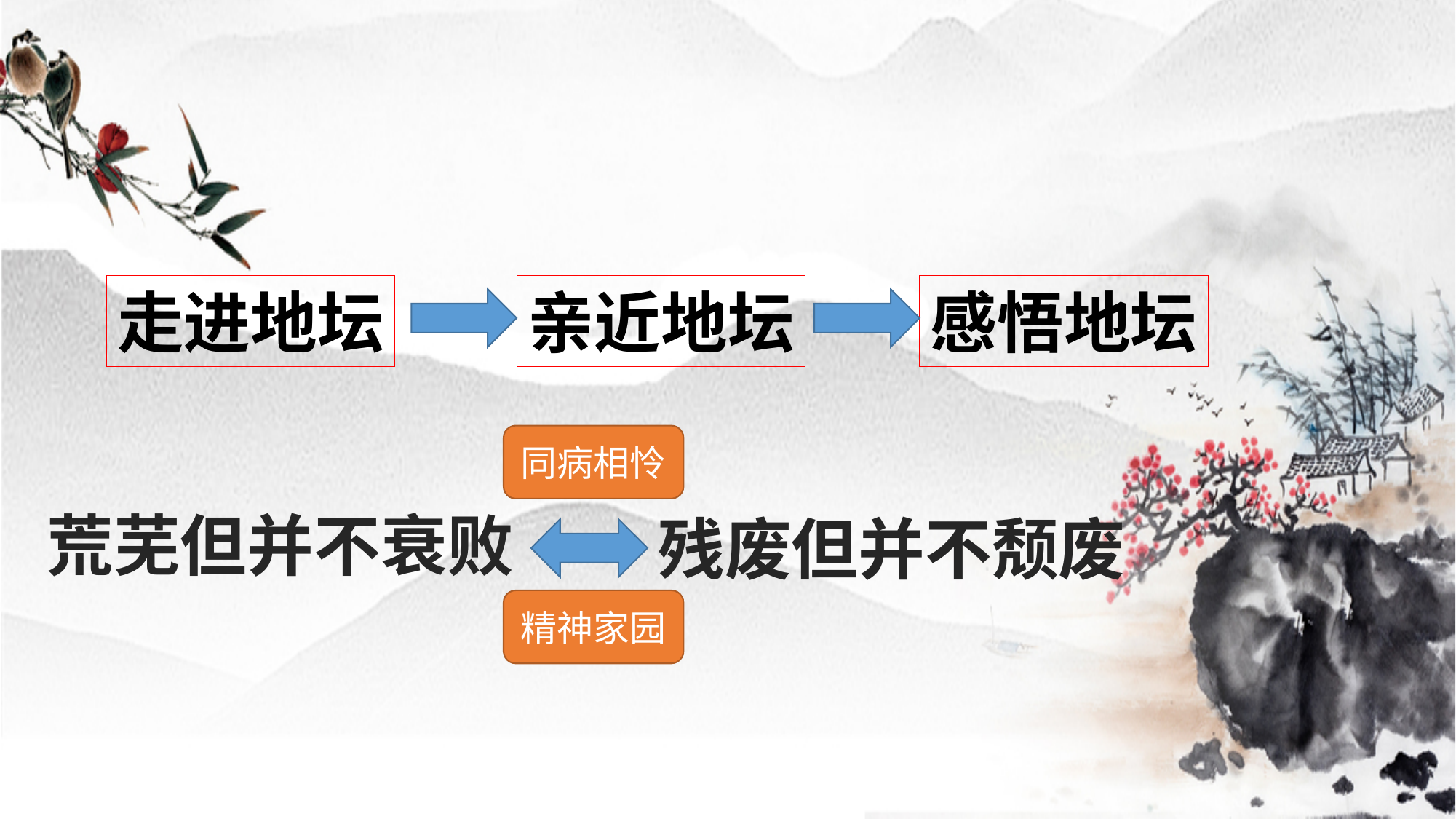

走进地坛
亲近地坛
感悟地坛

同病相怜
荒芜但并不衰败
残废但并不颓废

精神家园